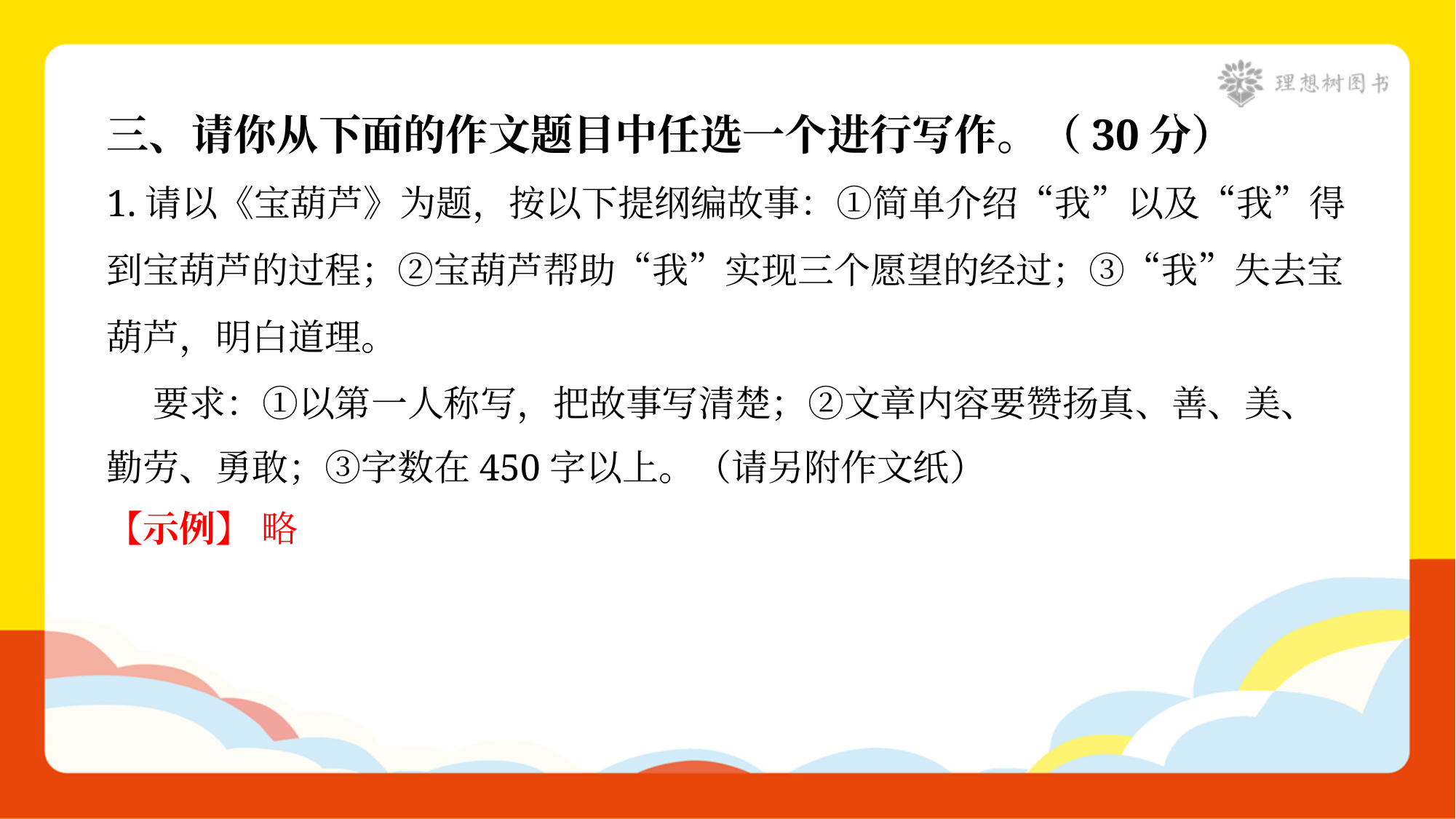

三、请你从下面的作文题目中任选一个进行写作。（30分）
1.请以《宝葫芦》为题，按以下提纲编故事：①简单介绍“我”以及“我”得
到宝葫芦的过程；②宝葫芦帮助“我”实现三个愿望的经过；③“我”失去宝
葫芦，明白道理。
    要求：①以第一人称写，把故事写清楚；②文章内容要赞扬真、善、美、
勤劳、勇敢；③字数在450字以上。（请另附作文纸）
【示例】 略